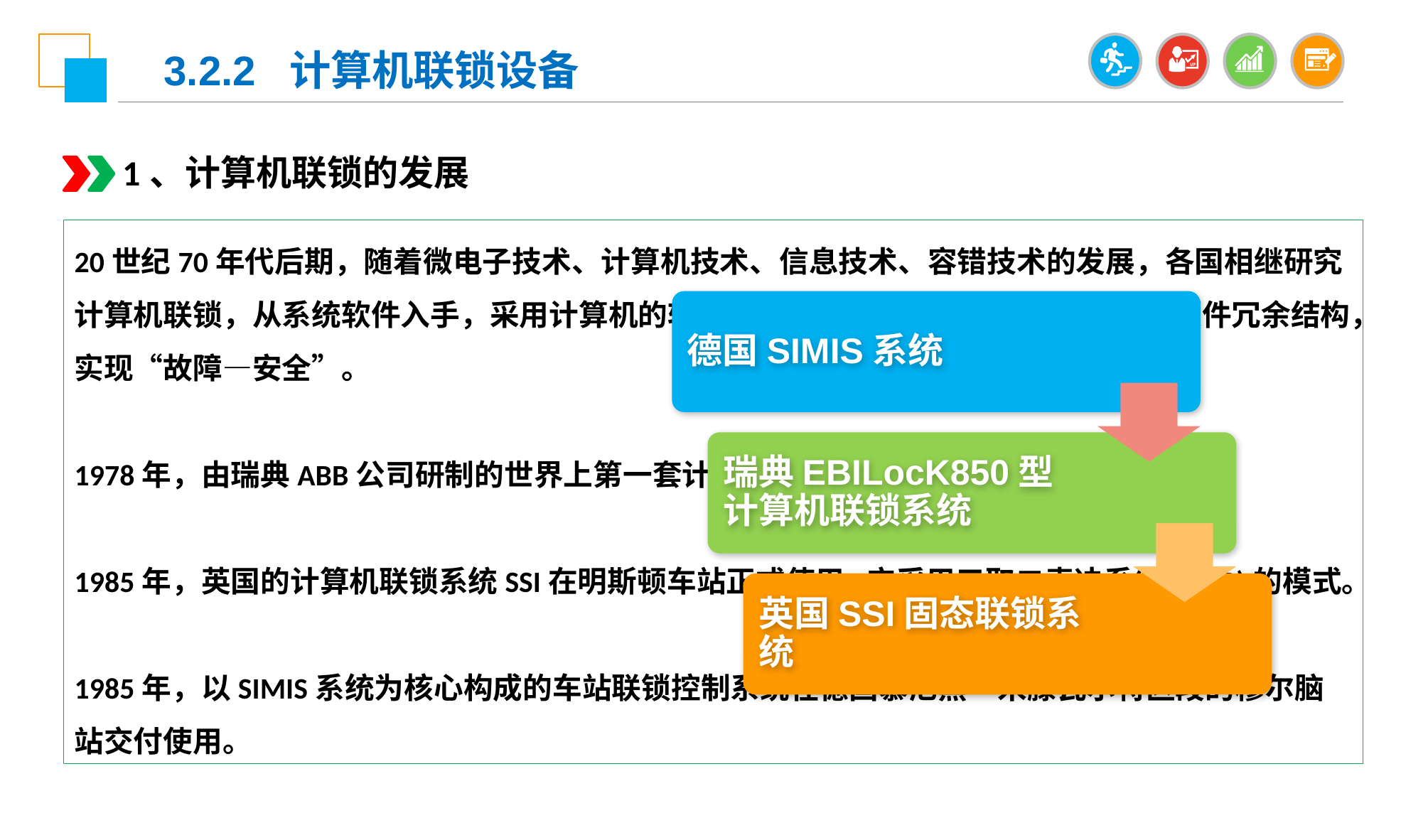

3.2.2  计算机联锁设备
1、计算机联锁的发展

20世纪70年代后期，随着微电子技术、计算机技术、信息技术、容错技术的发展，各国相继研究计算机联锁，从系统软件入手，采用计算机的软件和其他一些电子、继电器件组成的硬件冗余结构，实现“故障—安全”。

1978年，由瑞典ABB公司研制的世界上第一套计算机联锁控制系统在哥德堡站成功应用。

1985年，英国的计算机联锁系统SSI在明斯顿车站正式使用,它采用三取二表决系统(TMP)的模式。

1985年，以SIMIS系统为核心构成的车站联锁控制系统在德国慕尼黑—米滕瓦尔特区段的穆尔脑站交付使用。

德国SIMIS系统

瑞典EBILocK850型   计算机联锁系统

英国SSI固态联锁系统